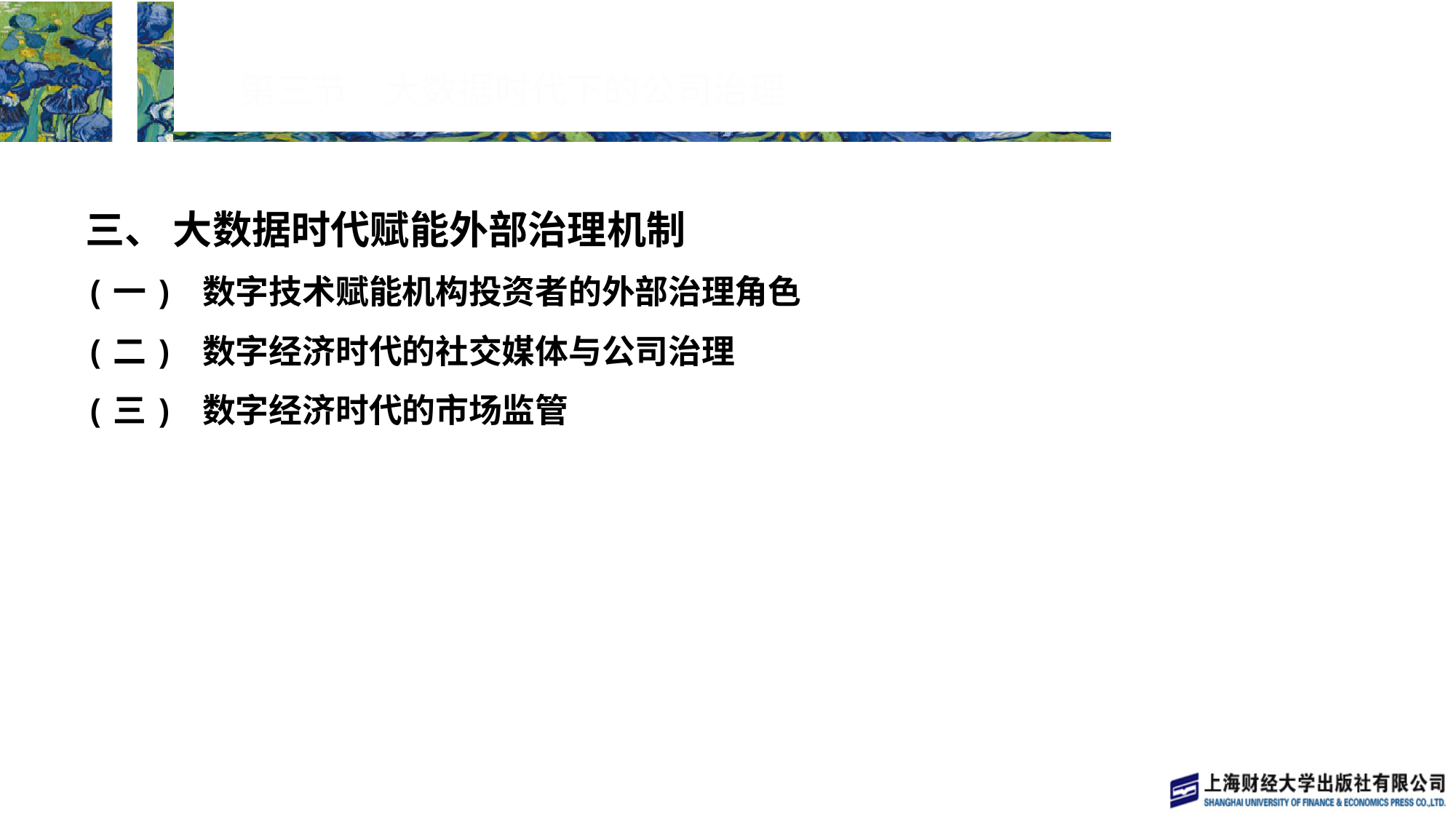

# 第三节　大数据时代下的公司治理
三、 大数据时代赋能外部治理机制
(一) 数字技术赋能机构投资者的外部治理角色
(二) 数字经济时代的社交媒体与公司治理
(三) 数字经济时代的市场监管